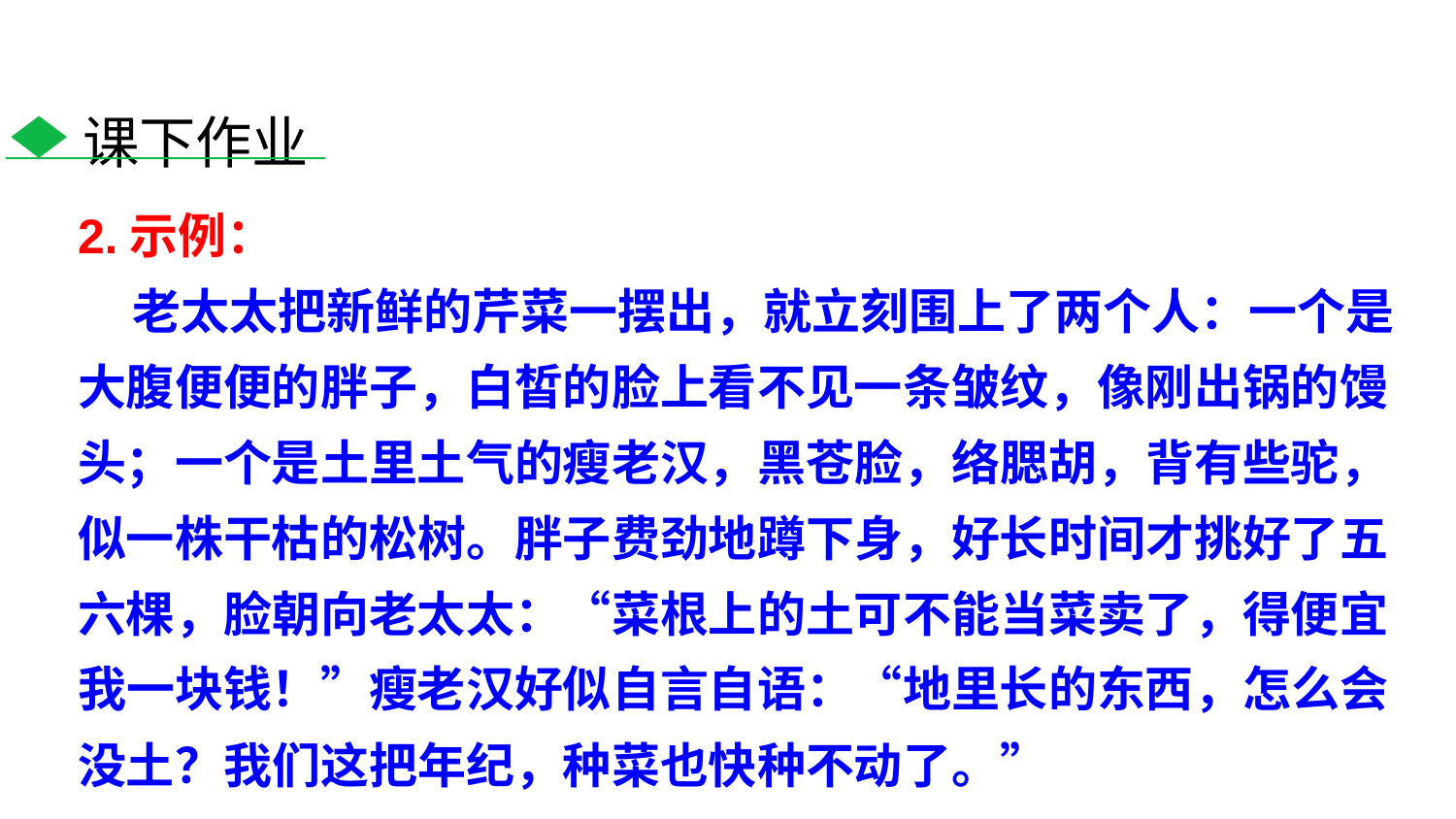

课下作业

2.示例：
    老太太把新鲜的芹菜一摆出，就立刻围上了两个人：一个是大腹便便的胖子，白皙的脸上看不见一条皱纹，像刚出锅的馒头；一个是土里土气的瘦老汉，黑苍脸，络腮胡，背有些驼，似一株干枯的松树。胖子费劲地蹲下身，好长时间才挑好了五六棵，脸朝向老太太：“菜根上的土可不能当菜卖了，得便宜我一块钱！”瘦老汉好似自言自语：“地里长的东西，怎么会没土？我们这把年纪，种菜也快种不动了。”